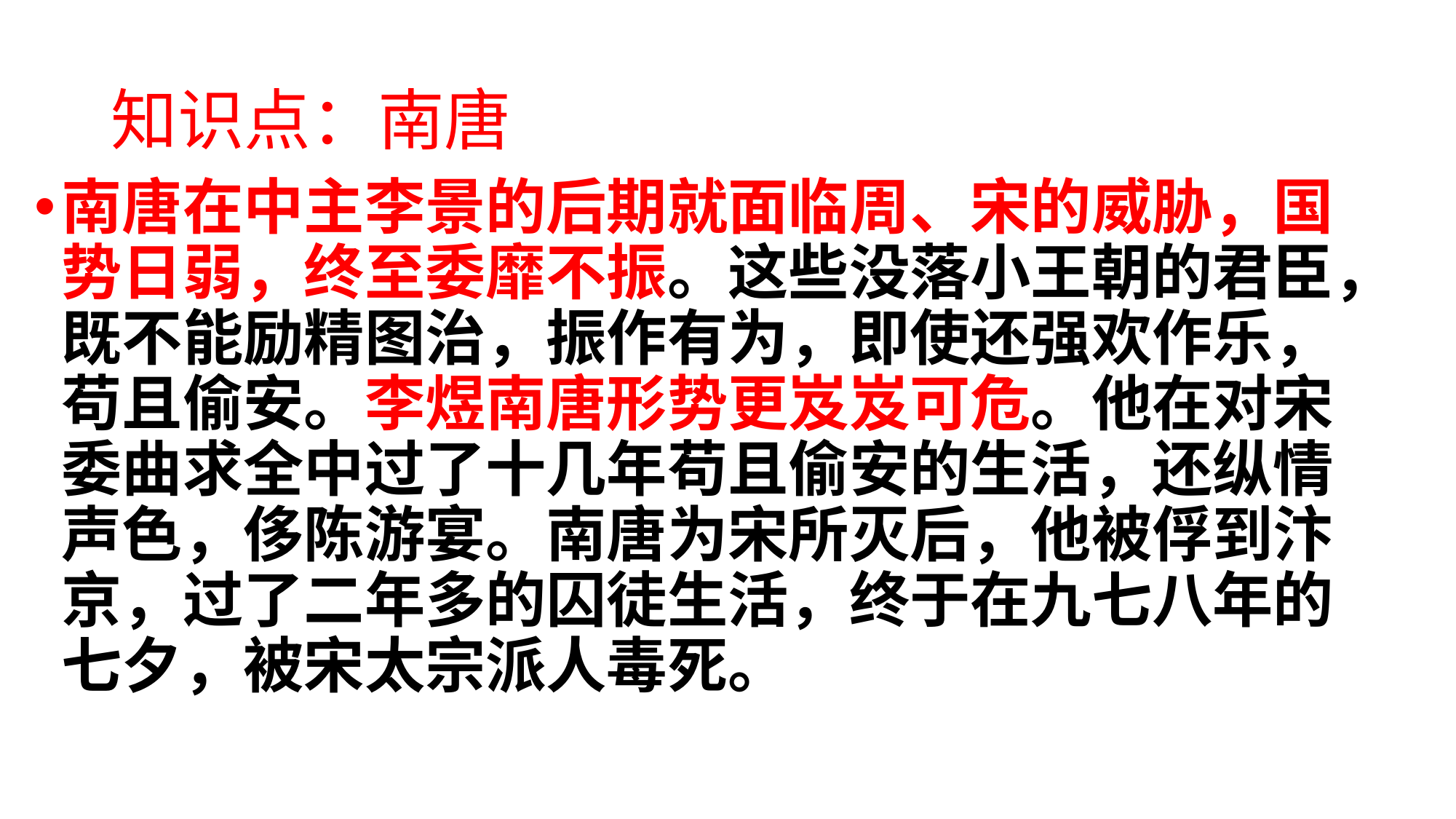

# 知识点：南唐
南唐在中主李景的后期就面临周、宋的威胁，国势日弱，终至委靡不振。这些没落小王朝的君臣，既不能励精图治，振作有为，即使还强欢作乐，苟且偷安。李煜南唐形势更岌岌可危。他在对宋委曲求全中过了十几年苟且偷安的生活，还纵情声色，侈陈游宴。南唐为宋所灭后，他被俘到汴京，过了二年多的囚徒生活，终于在九七八年的七夕，被宋太宗派人毒死。